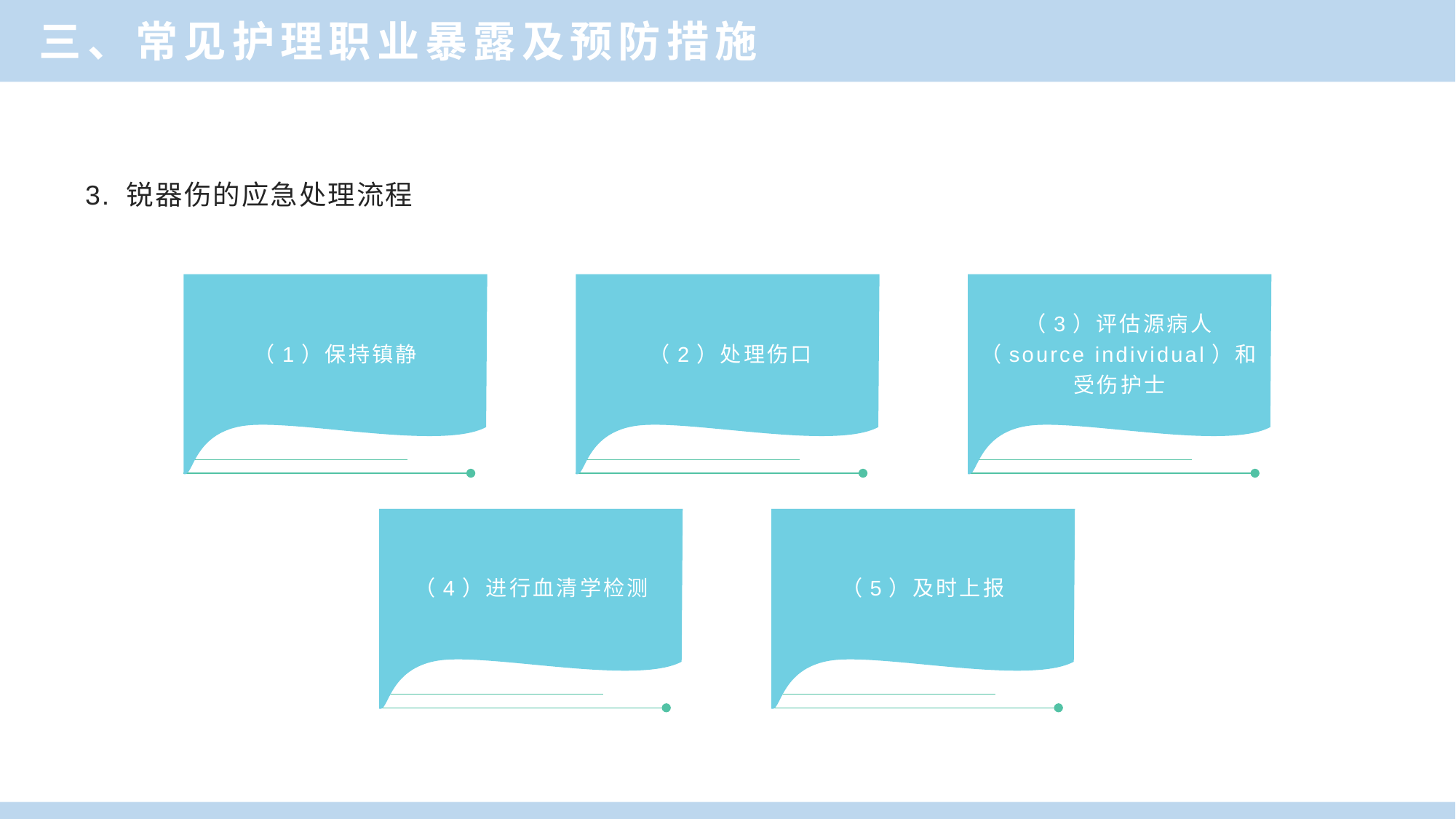

三、常见护理职业暴露及预防措施
单击此处添加标题
3. 锐器伤的应急处理流程

A

B

C
（1）保持镇静
（2）处理伤口
（3）评估源病人（source individual）和受伤护士
（4）进行血清学检测
（5）及时上报

D

E